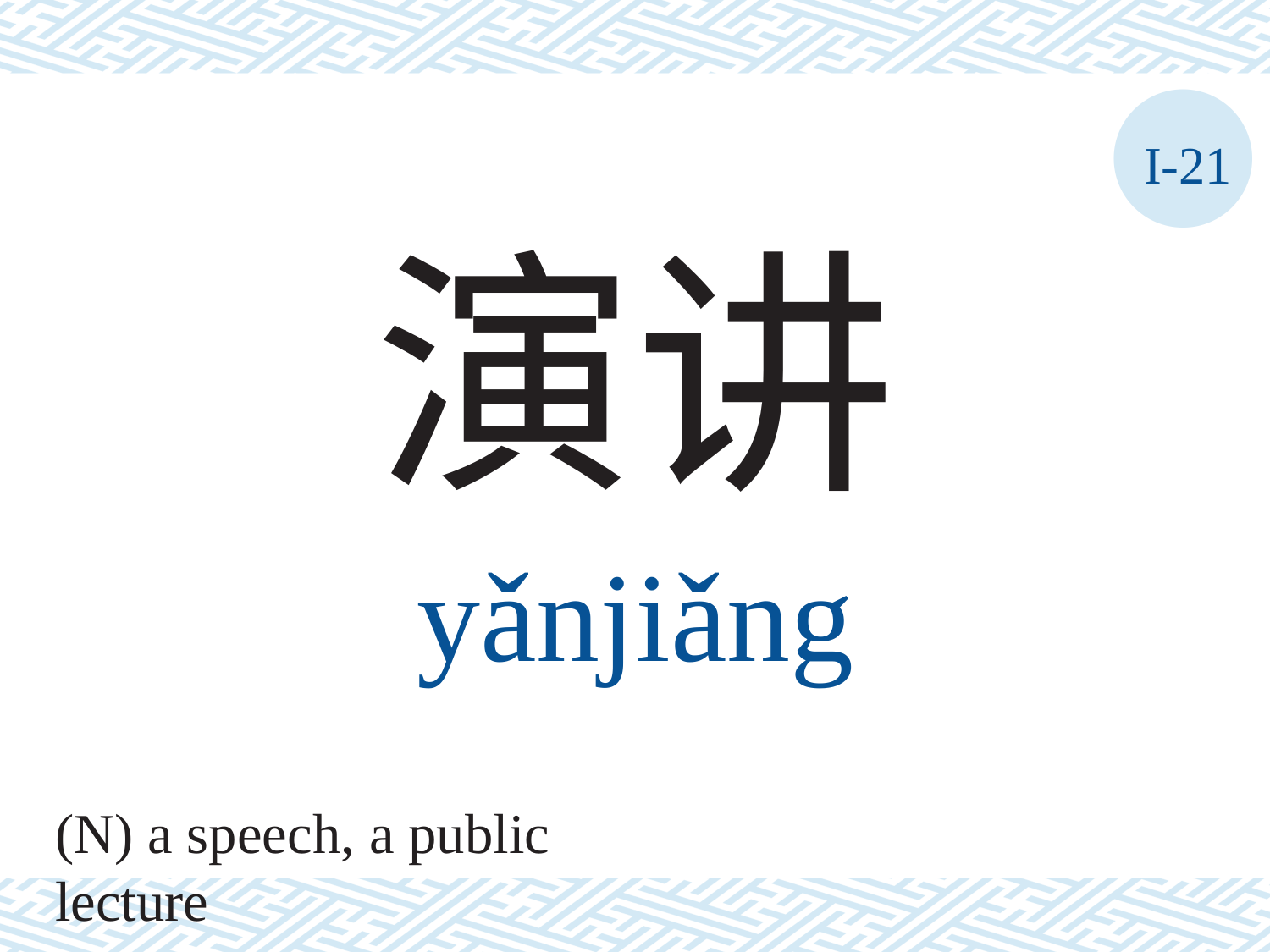

I-21
演讲
yǎnjiǎng
(N) a speech, a public lecture